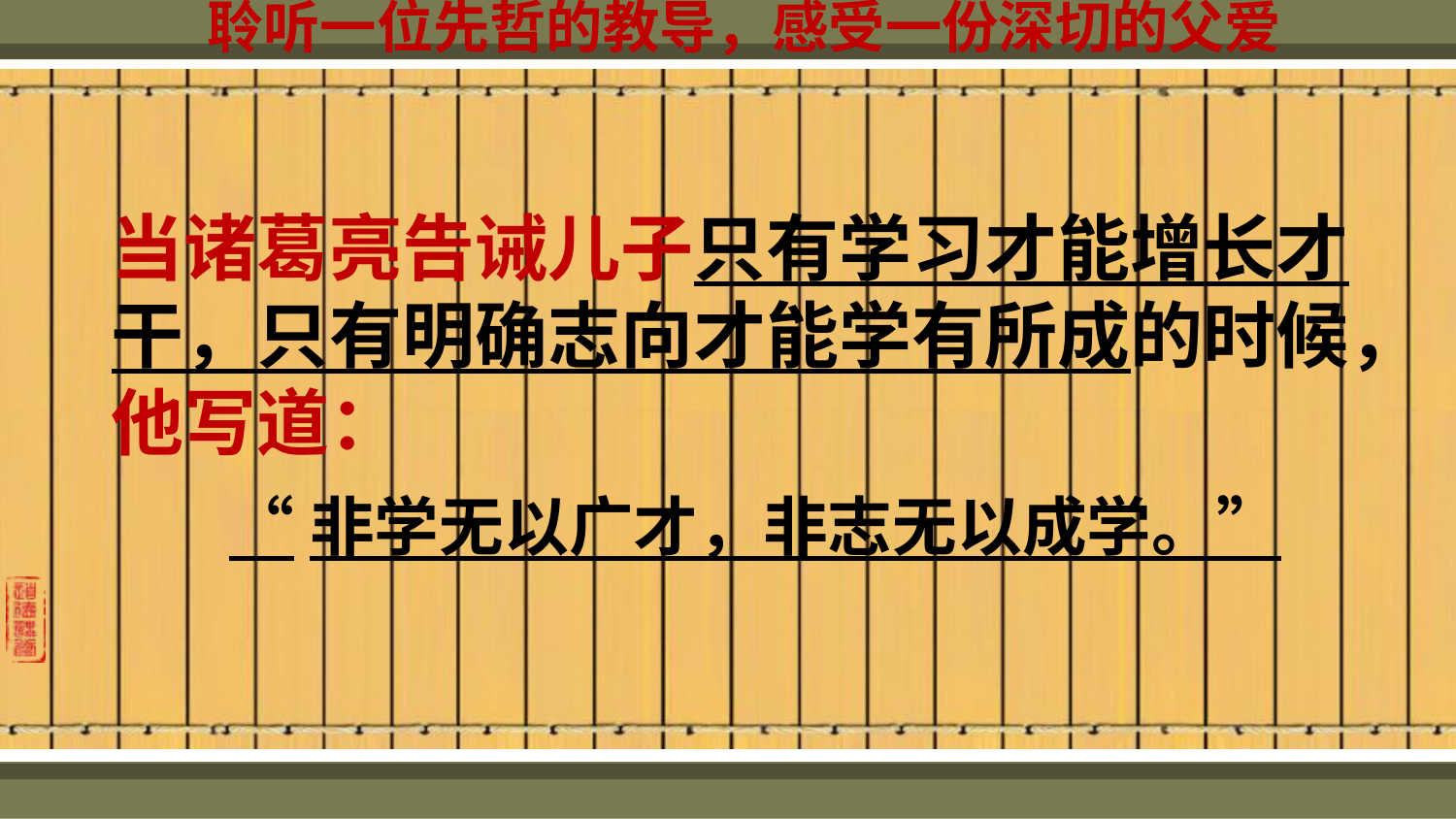

聆听一位先哲的教导，感受一份深切的父爱
当诸葛亮告诫儿子只有学习才能增长才干，只有明确志向才能学有所成的时候，他写道：
“非学无以广才，非志无以成学。”